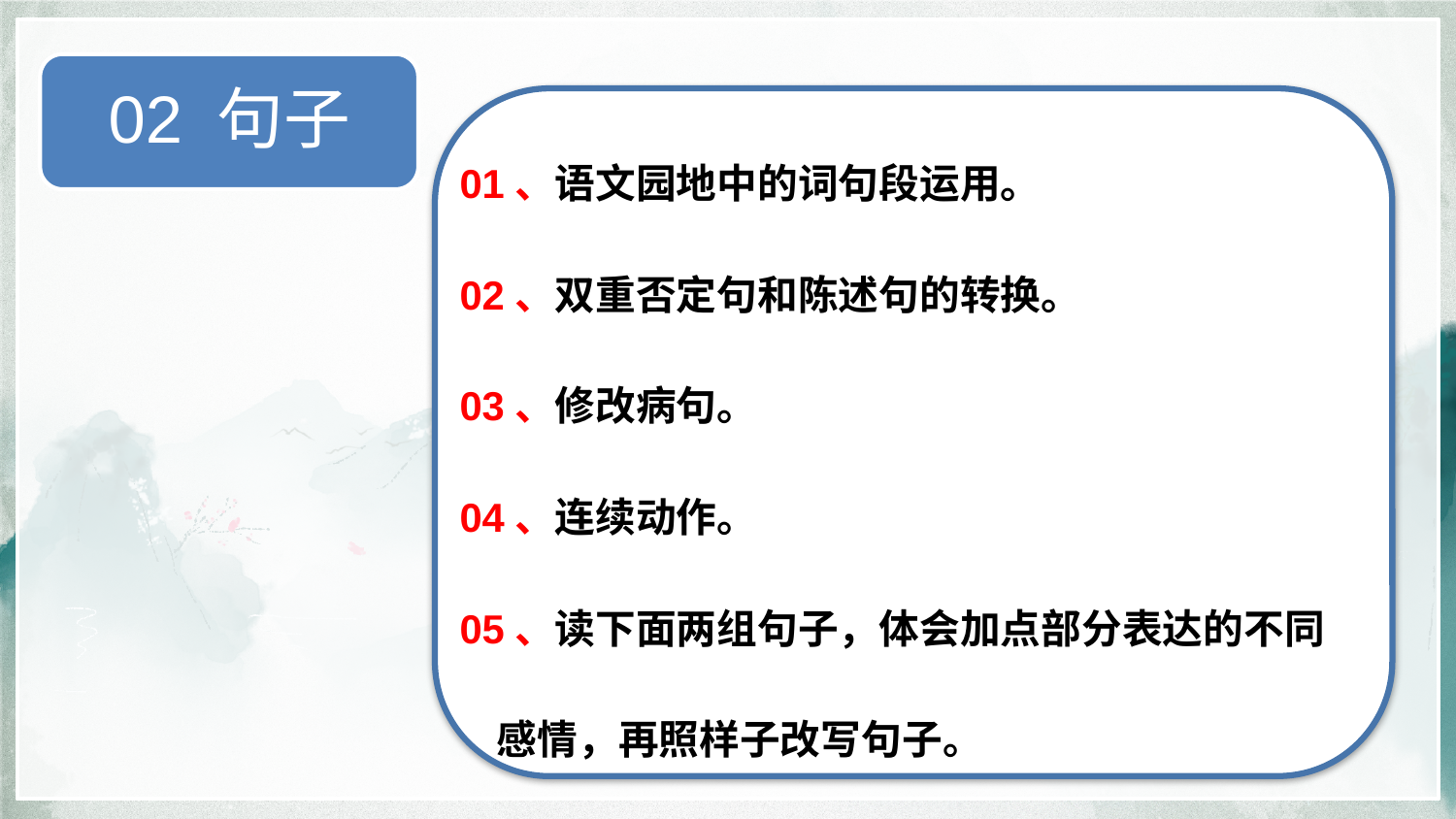

02 句子

01、语文园地中的词句段运用。
02、双重否定句和陈述句的转换。
03、修改病句。
04、连续动作。
05、读下面两组句子，体会加点部分表达的不同
   感情，再照样子改写句子。